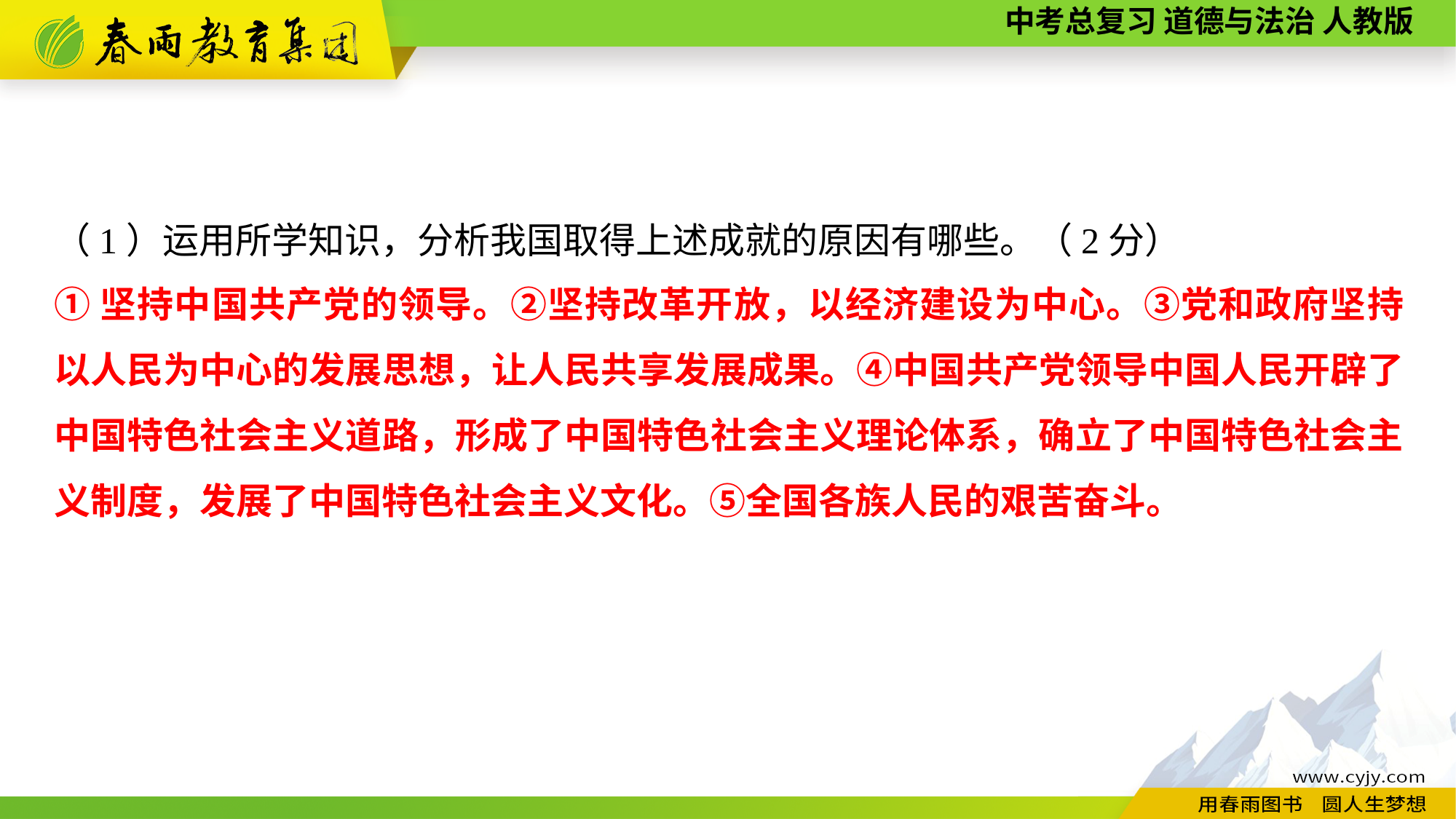

（1）运用所学知识，分析我国取得上述成就的原因有哪些。（2分）
①坚持中国共产党的领导。②坚持改革开放，以经济建设为中心。③党和政府坚持以人民为中心的发展思想，让人民共享发展成果。④中国共产党领导中国人民开辟了中国特色社会主义道路，形成了中国特色社会主义理论体系，确立了中国特色社会主义制度，发展了中国特色社会主义文化。⑤全国各族人民的艰苦奋斗。